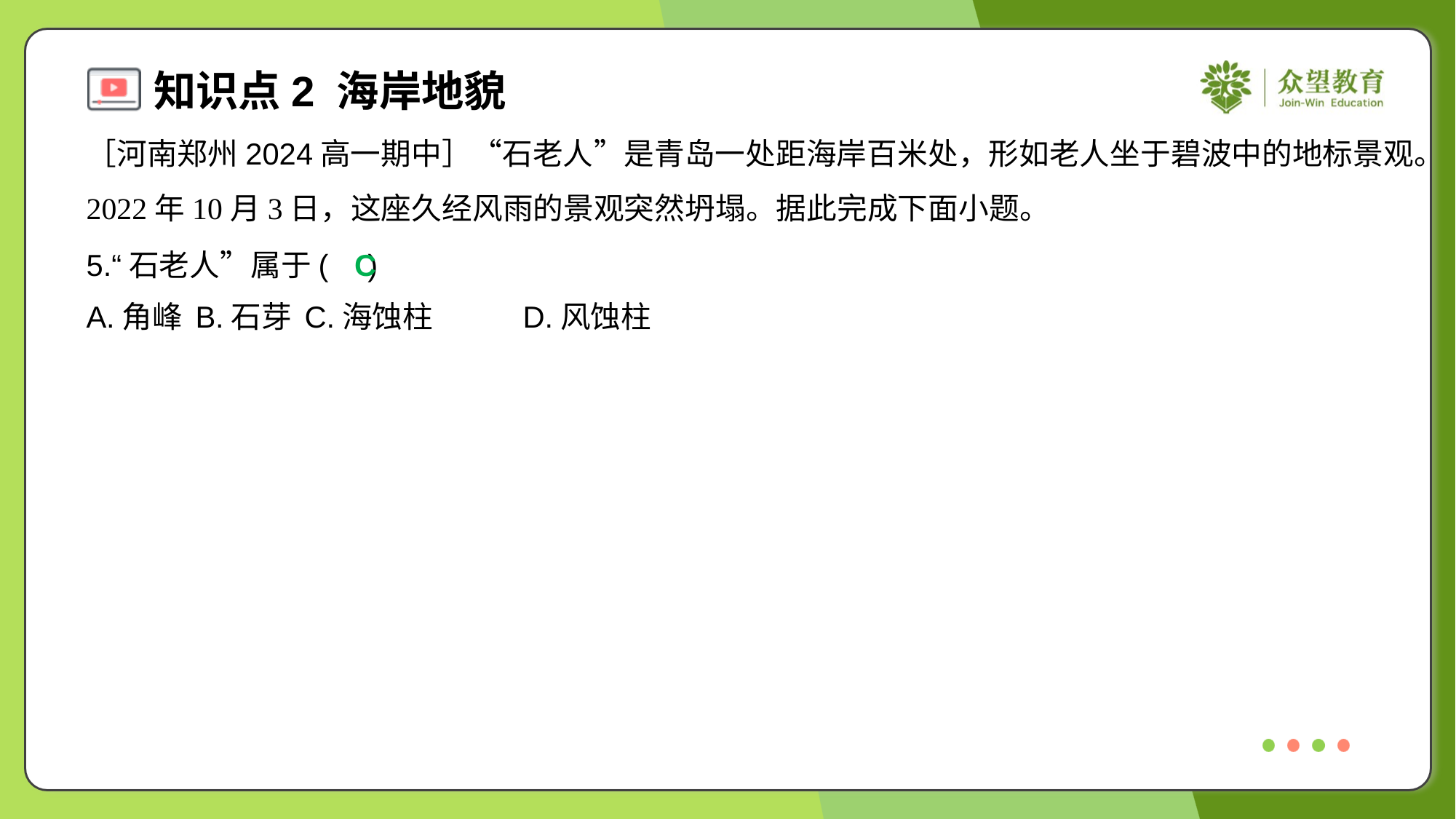

［河南郑州2024高一期中］“石老人”是青岛一处距海岸百米处，形如老人坐于碧波中的地标景观。
2022年10月3日，这座久经风雨的景观突然坍塌。据此完成下面小题。
5.“石老人”属于(     )
C
A.角峰	B.石芽	C.海蚀柱	D.风蚀柱